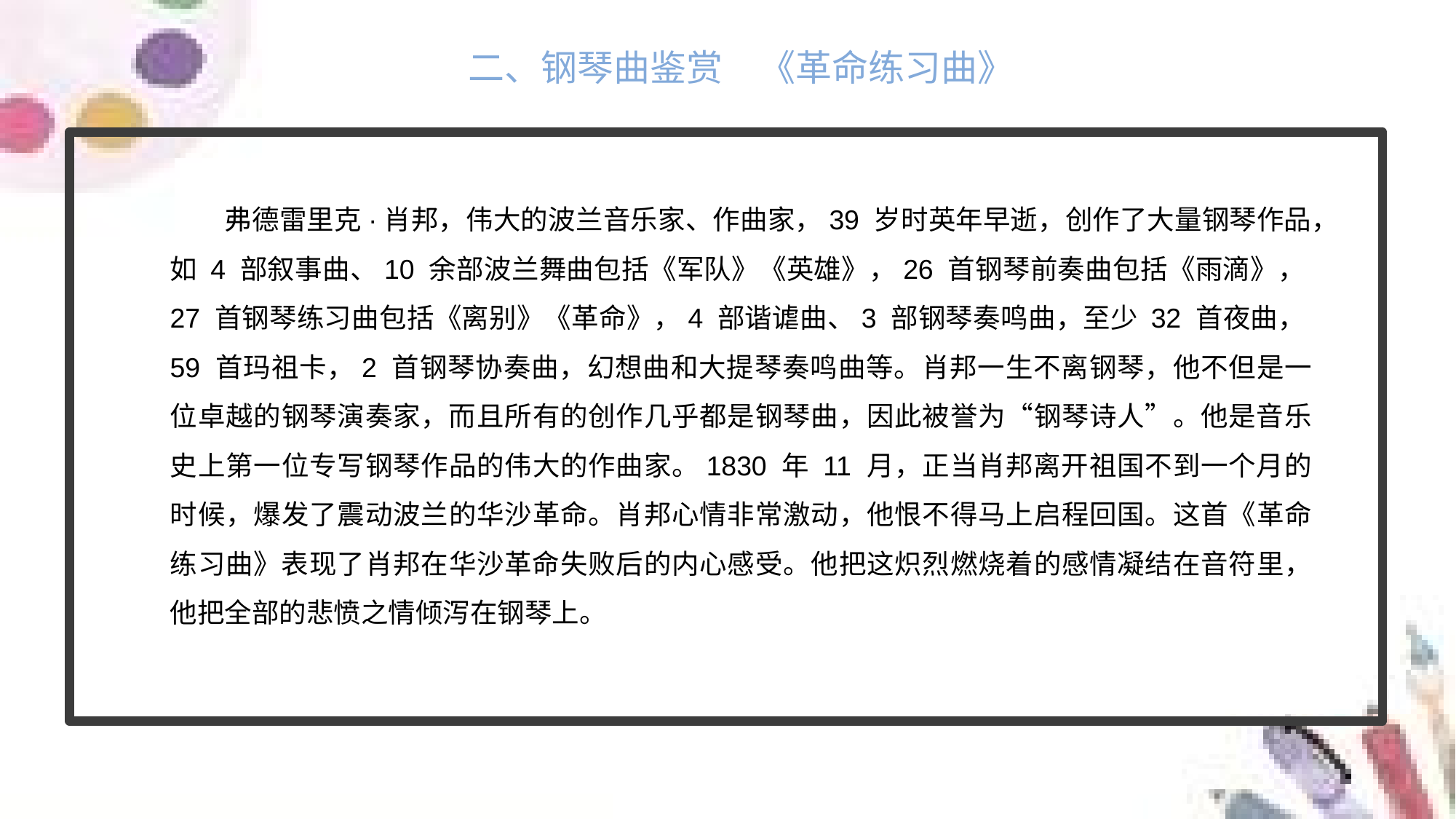

二、钢琴曲鉴赏　《革命练习曲》

弗德雷里克·肖邦，伟大的波兰音乐家、作曲家，39 岁时英年早逝，创作了大量钢琴作品，如 4 部叙事曲、10 余部波兰舞曲包括《军队》《英雄》，26 首钢琴前奏曲包括《雨滴》，27 首钢琴练习曲包括《离别》《革命》，4 部谐谑曲、3 部钢琴奏鸣曲，至少 32 首夜曲，59 首玛祖卡，2 首钢琴协奏曲，幻想曲和大提琴奏鸣曲等。肖邦一生不离钢琴，他不但是一位卓越的钢琴演奏家，而且所有的创作几乎都是钢琴曲，因此被誉为“钢琴诗人”。他是音乐史上第一位专写钢琴作品的伟大的作曲家。1830 年 11 月，正当肖邦离开祖国不到一个月的时候，爆发了震动波兰的华沙革命。肖邦心情非常激动，他恨不得马上启程回国。这首《革命练习曲》表现了肖邦在华沙革命失败后的内心感受。他把这炽烈燃烧着的感情凝结在音符里，他把全部的悲愤之情倾泻在钢琴上。
20